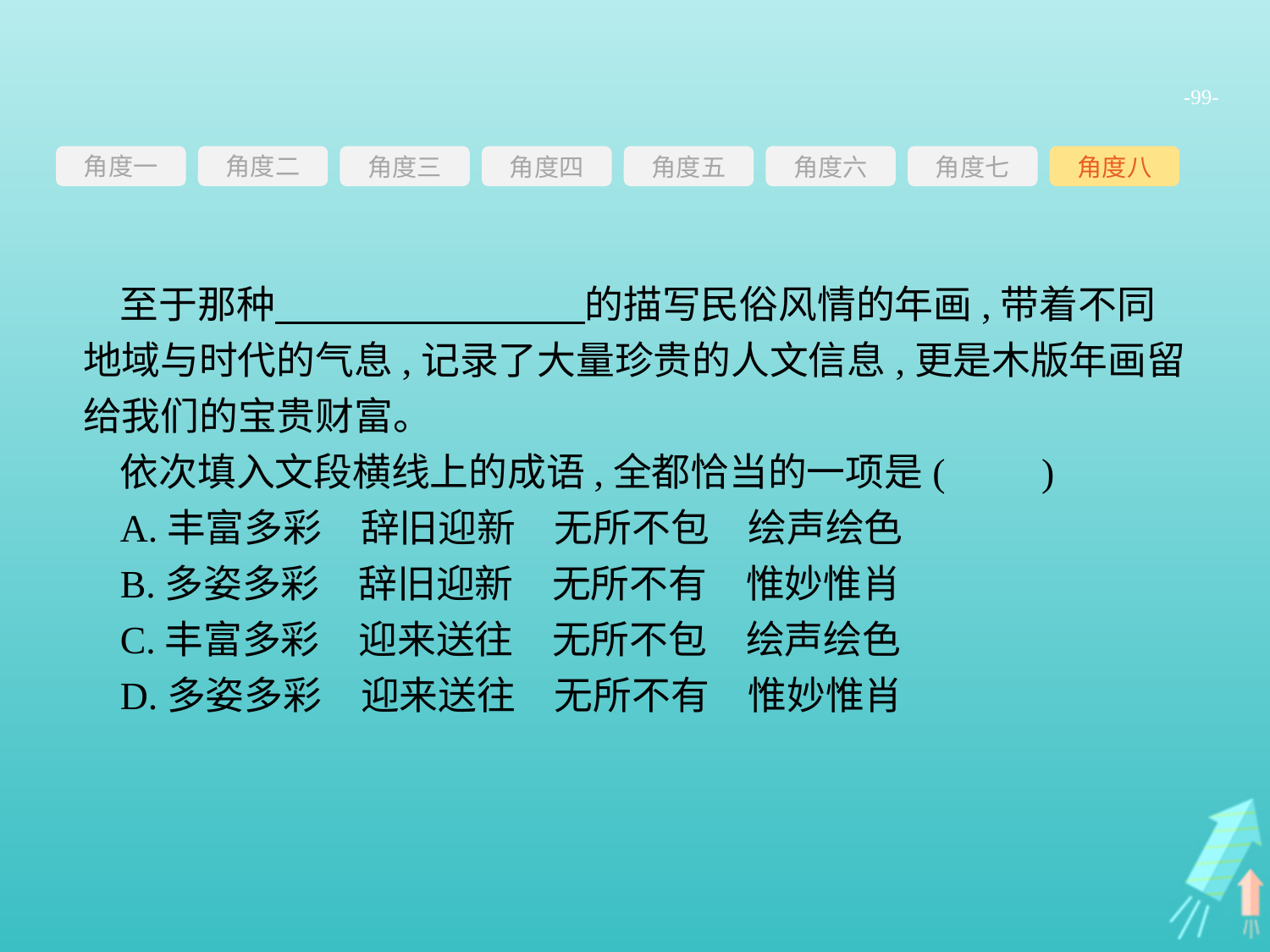

-99-
角度一
角度三
角度四
角度五
角度六
角度七
角度八
角度二
至于那种　　　　　　　　的描写民俗风情的年画,带着不同地域与时代的气息,记录了大量珍贵的人文信息,更是木版年画留给我们的宝贵财富。
依次填入文段横线上的成语,全都恰当的一项是(　　)
A.丰富多彩　辞旧迎新　无所不包　绘声绘色
B.多姿多彩　辞旧迎新　无所不有　惟妙惟肖
C.丰富多彩　迎来送往　无所不包　绘声绘色
D.多姿多彩　迎来送往　无所不有　惟妙惟肖